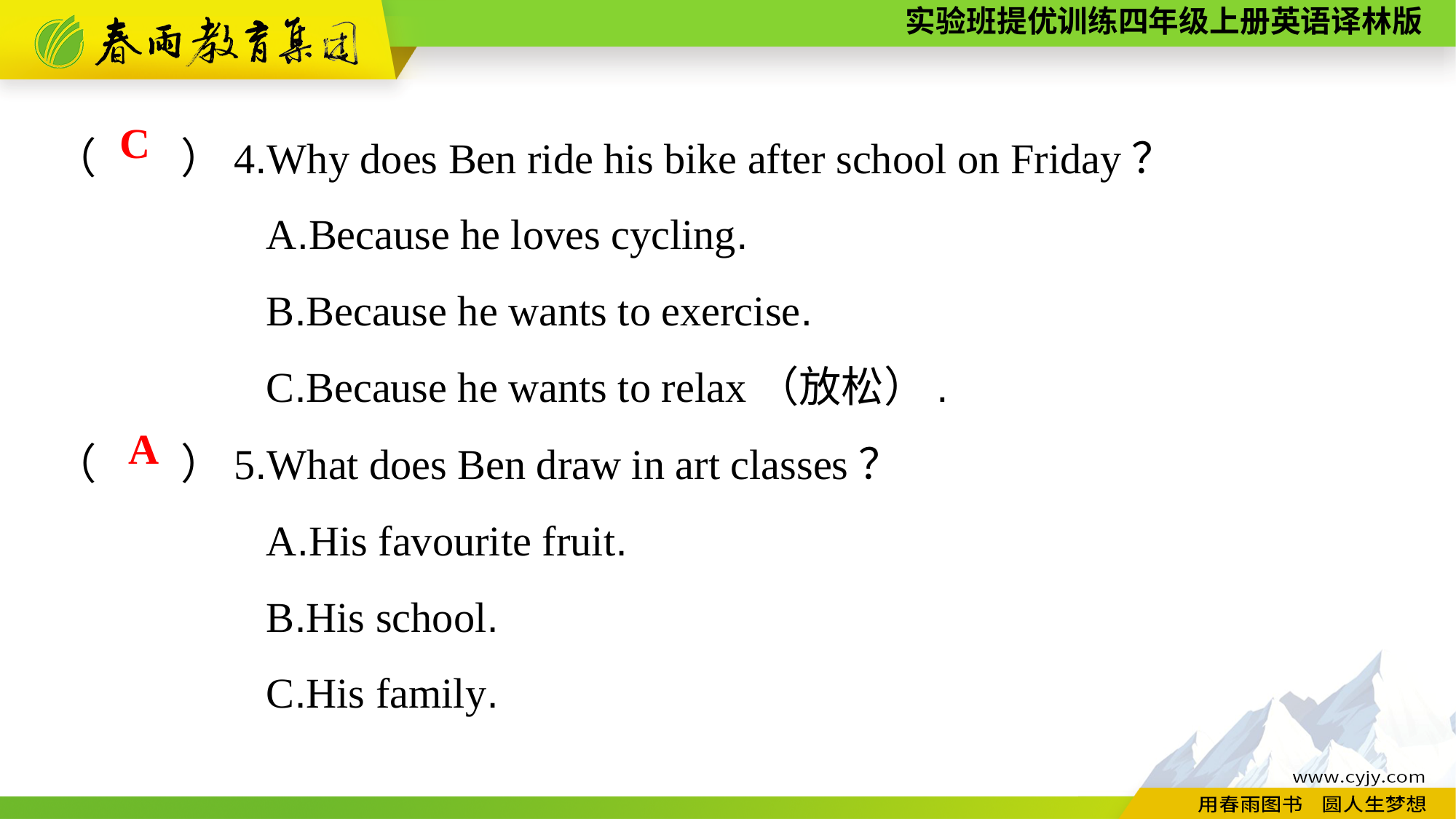

（　　）4.Why does Ben ride his bike after school on Friday？
A.Because he loves cycling.
B.Because he wants to exercise.
C.Because he wants to relax（放松）.
C
（　　）5.What does Ben draw in art classes？
A.His favourite fruit.
B.His school.
C.His family.
A